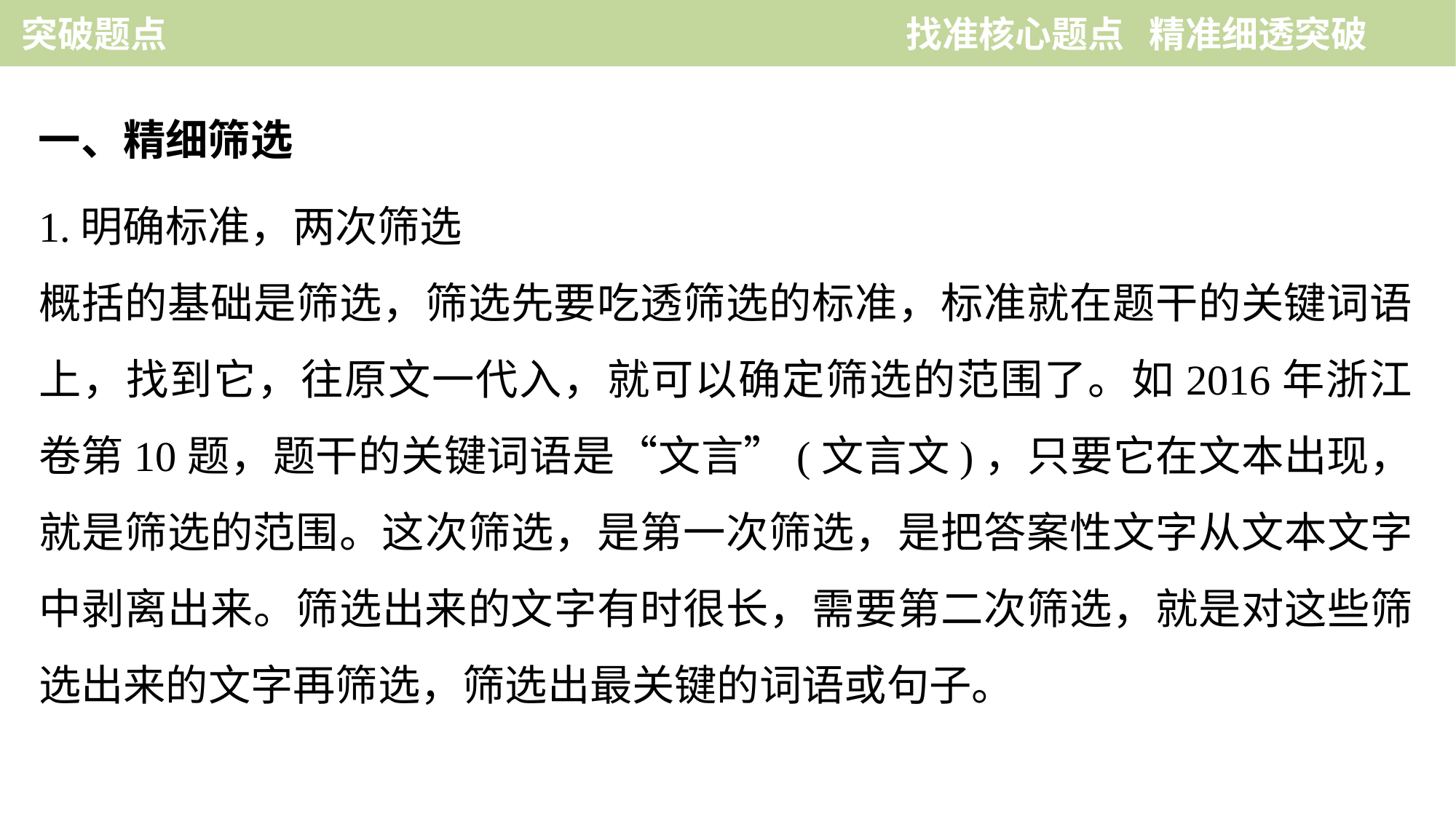

突破题点　　　　　　　　　　　　　　                            找准核心题点   精准细透突破
一、精细筛选
1.明确标准，两次筛选
概括的基础是筛选，筛选先要吃透筛选的标准，标准就在题干的关键词语上，找到它，往原文一代入，就可以确定筛选的范围了。如2016年浙江卷第10题，题干的关键词语是“文言”(文言文)，只要它在文本出现，就是筛选的范围。这次筛选，是第一次筛选，是把答案性文字从文本文字中剥离出来。筛选出来的文字有时很长，需要第二次筛选，就是对这些筛选出来的文字再筛选，筛选出最关键的词语或句子。